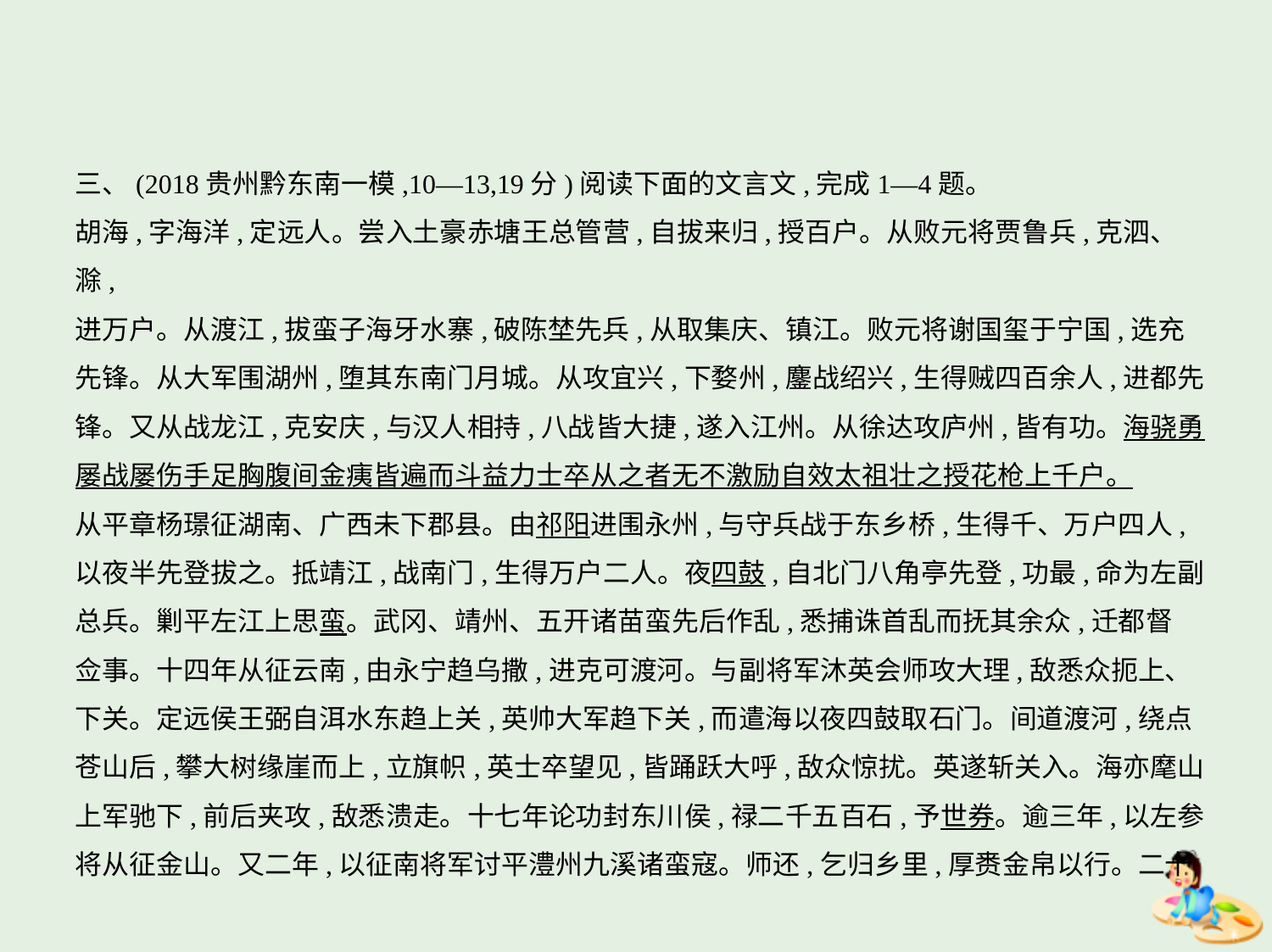

三、(2018贵州黔东南一模,10—13,19分)阅读下面的文言文,完成1—4题。
胡海,字海洋,定远人。尝入土豪赤塘王总管营,自拔来归,授百户。从败元将贾鲁兵,克泗、滁,
进万户。从渡江,拔蛮子海牙水寨,破陈埜先兵,从取集庆、镇江。败元将谢国玺于宁国,选充
先锋。从大军围湖州,堕其东南门月城。从攻宜兴,下婺州,鏖战绍兴,生得贼四百余人,进都先
锋。又从战龙江,克安庆,与汉人相持,八战皆大捷,遂入江州。从徐达攻庐州,皆有功。海骁勇
屡战屡伤手足胸腹间金痍皆遍而斗益力士卒从之者无不激励自效太祖壮之授花枪上千户。
从平章杨璟征湖南、广西未下郡县。由祁阳进围永州,与守兵战于东乡桥,生得千、万户四人,
以夜半先登拔之。抵靖江,战南门,生得万户二人。夜四鼓,自北门八角亭先登,功最,命为左副
总兵。剿平左江上思蛮。武冈、靖州、五开诸苗蛮先后作乱,悉捕诛首乱而抚其余众,迁都督
佥事。十四年从征云南,由永宁趋乌撒,进克可渡河。与副将军沐英会师攻大理,敌悉众扼上、
下关。定远侯王弼自洱水东趋上关,英帅大军趋下关,而遣海以夜四鼓取石门。间道渡河,绕点
苍山后,攀大树缘崖而上,立旗帜,英士卒望见,皆踊跃大呼,敌众惊扰。英遂斩关入。海亦麾山
上军驰下,前后夹攻,敌悉溃走。十七年论功封东川侯,禄二千五百石,予世券。逾三年,以左参
将从征金山。又二年,以征南将军讨平澧州九溪诸蛮寇。师还,乞归乡里,厚赉金帛以行。二十